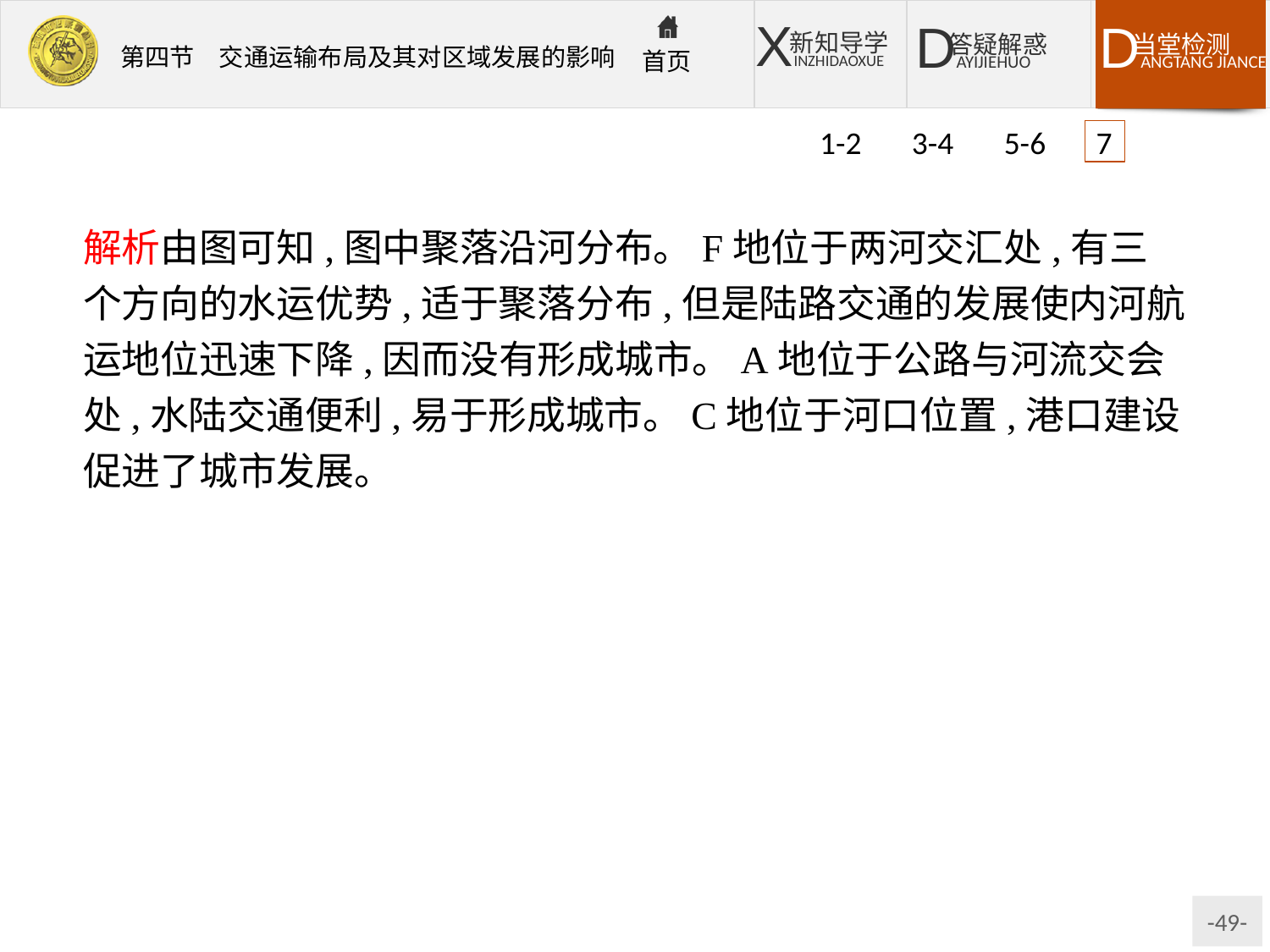

1-2       3-4       5-6       7

解析由图可知,图中聚落沿河分布。F地位于两河交汇处,有三个方向的水运优势,适于聚落分布,但是陆路交通的发展使内河航运地位迅速下降,因而没有形成城市。A地位于公路与河流交会处,水陆交通便利,易于形成城市。C地位于河口位置,港口建设促进了城市发展。
答案(1)沿河分布
(2)地处河流汇合处,水运便利
(3)交通位置优越,水运和公路运输兼而有之　地处河、海交汇处,地理位置优越以及沿海港口的建立
(4)内河